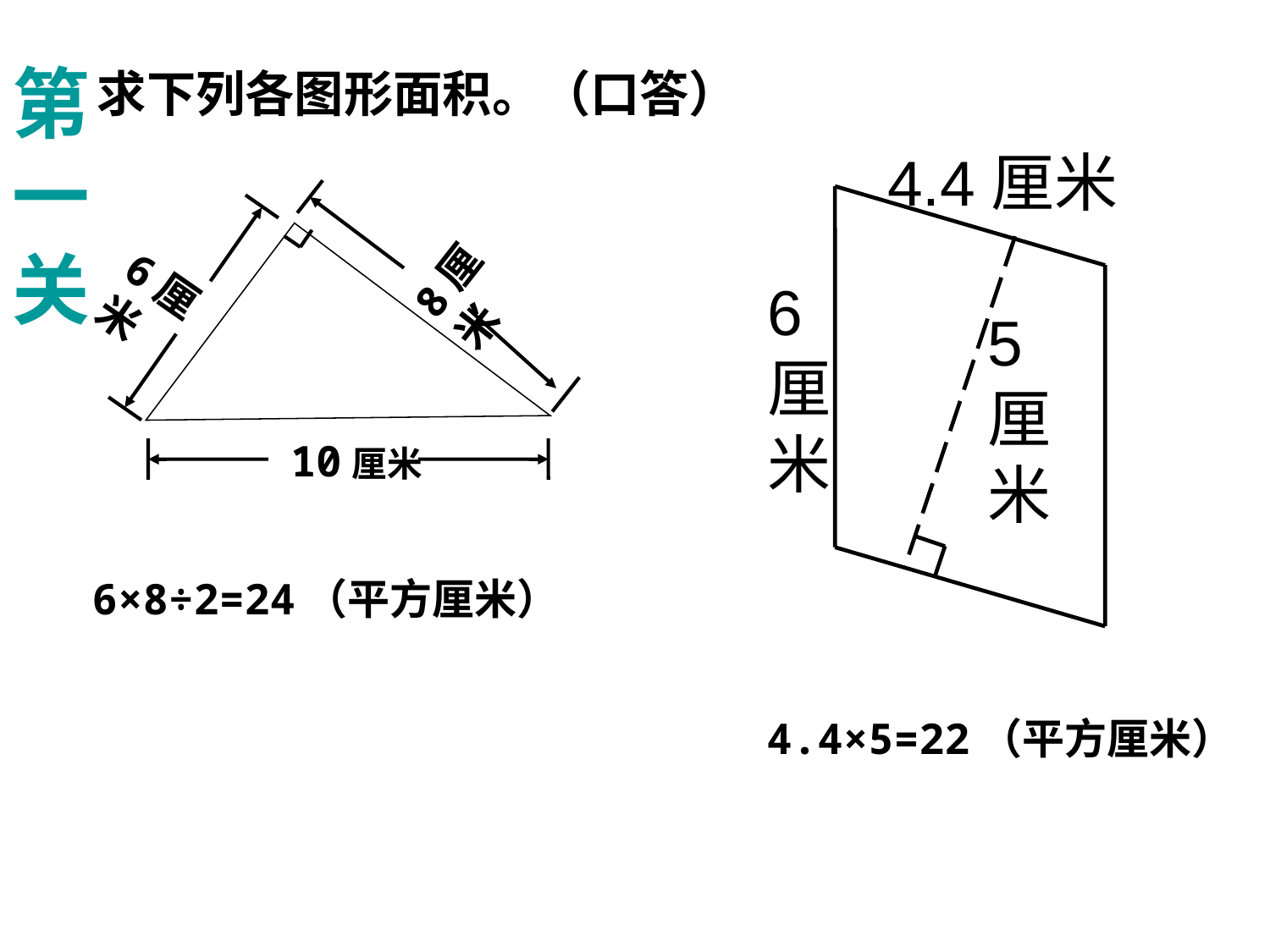

第一关
求下列各图形面积。（口答）

4.4厘米

6厘米
5厘米

8厘米

6厘米

10厘米

  6×8÷2=24（平方厘米）
  4.4×5=22（平方厘米）